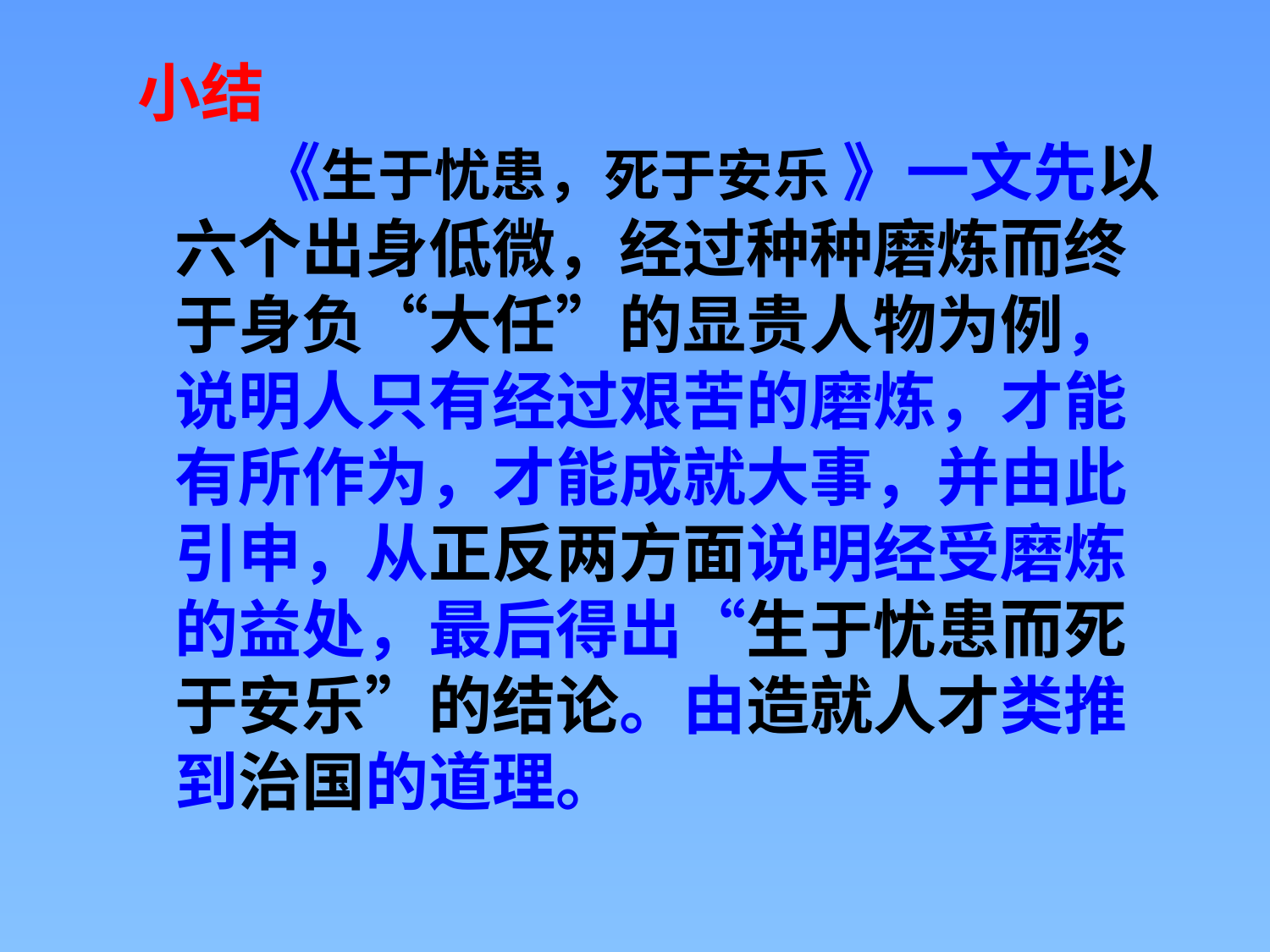

小结
        《生于忧患，死于安乐 》一文先以六个出身低微，经过种种磨炼而终于身负“大任”的显贵人物为例，说明人只有经过艰苦的磨炼，才能有所作为，才能成就大事，并由此引申，从正反两方面说明经受磨炼的益处，最后得出“生于忧患而死于安乐”的结论。由造就人才类推到治国的道理。